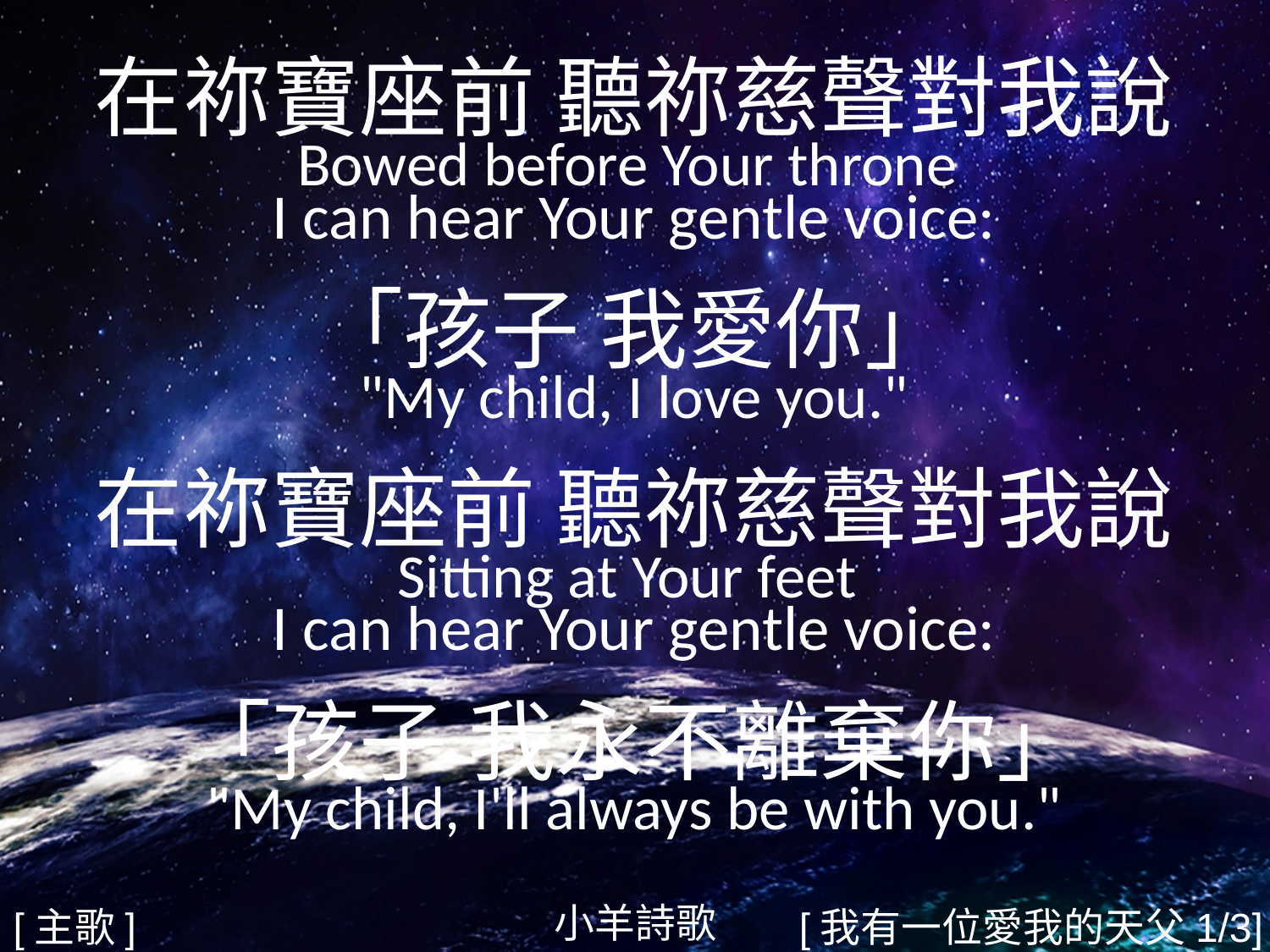

在祢寶座前 聽祢慈聲對我說
Bowed before Your throne
I can hear Your gentle voice:

「孩子 我愛你」
"My child, I love you."

在祢寶座前 聽祢慈聲對我說
Sitting at Your feet
I can hear Your gentle voice:

「孩子 我永不離棄你」
"My child, I'll always be with you."

#

小羊詩歌
[主歌]
[我有一位愛我的天父1/3]